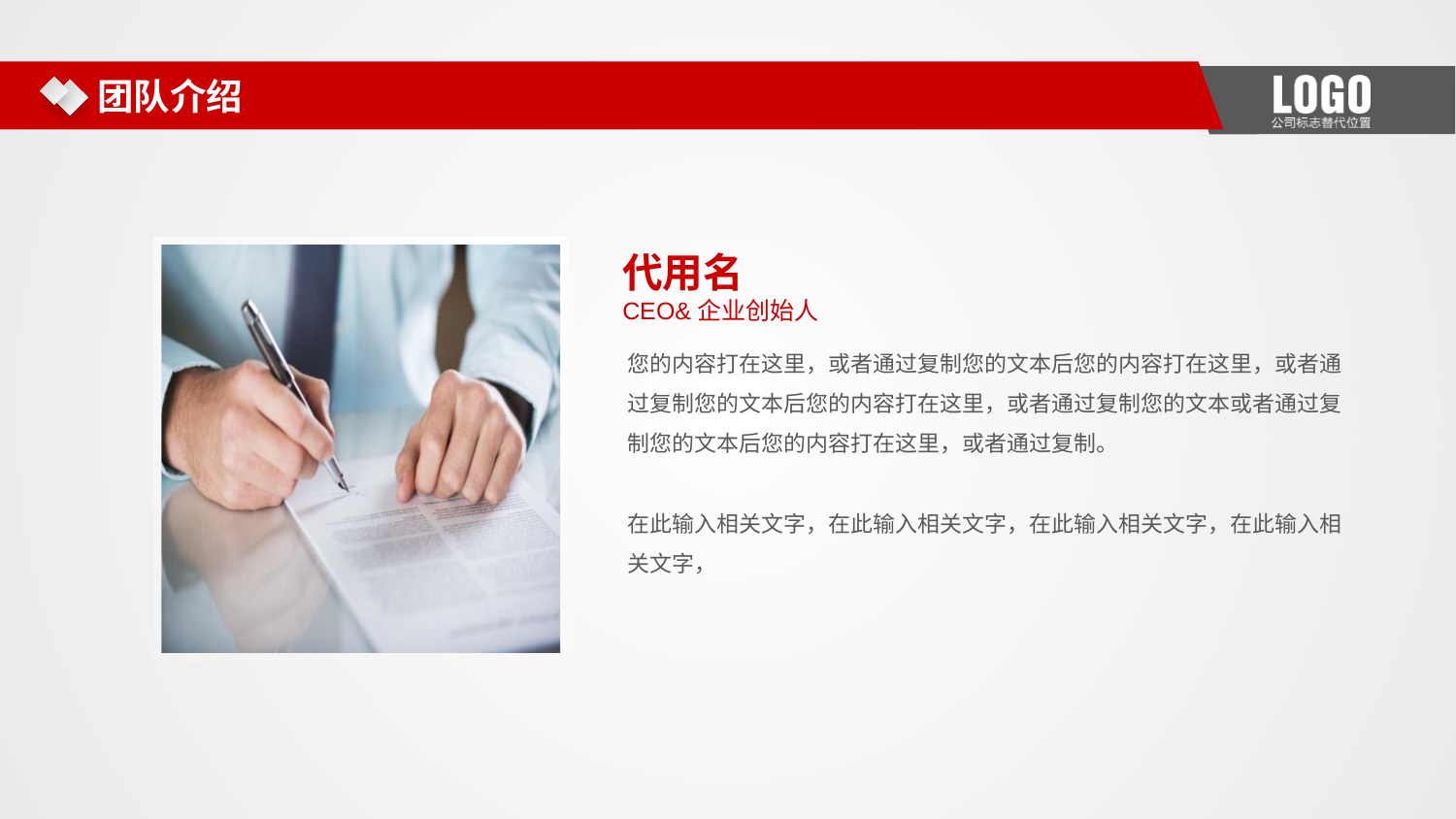

团队介绍
代用名
CEO&企业创始人

您的内容打在这里，或者通过复制您的文本后您的内容打在这里，或者通过复制您的文本后您的内容打在这里，或者通过复制您的文本或者通过复制您的文本后您的内容打在这里，或者通过复制。

在此输入相关文字，在此输入相关文字，在此输入相关文字，在此输入相关文字，